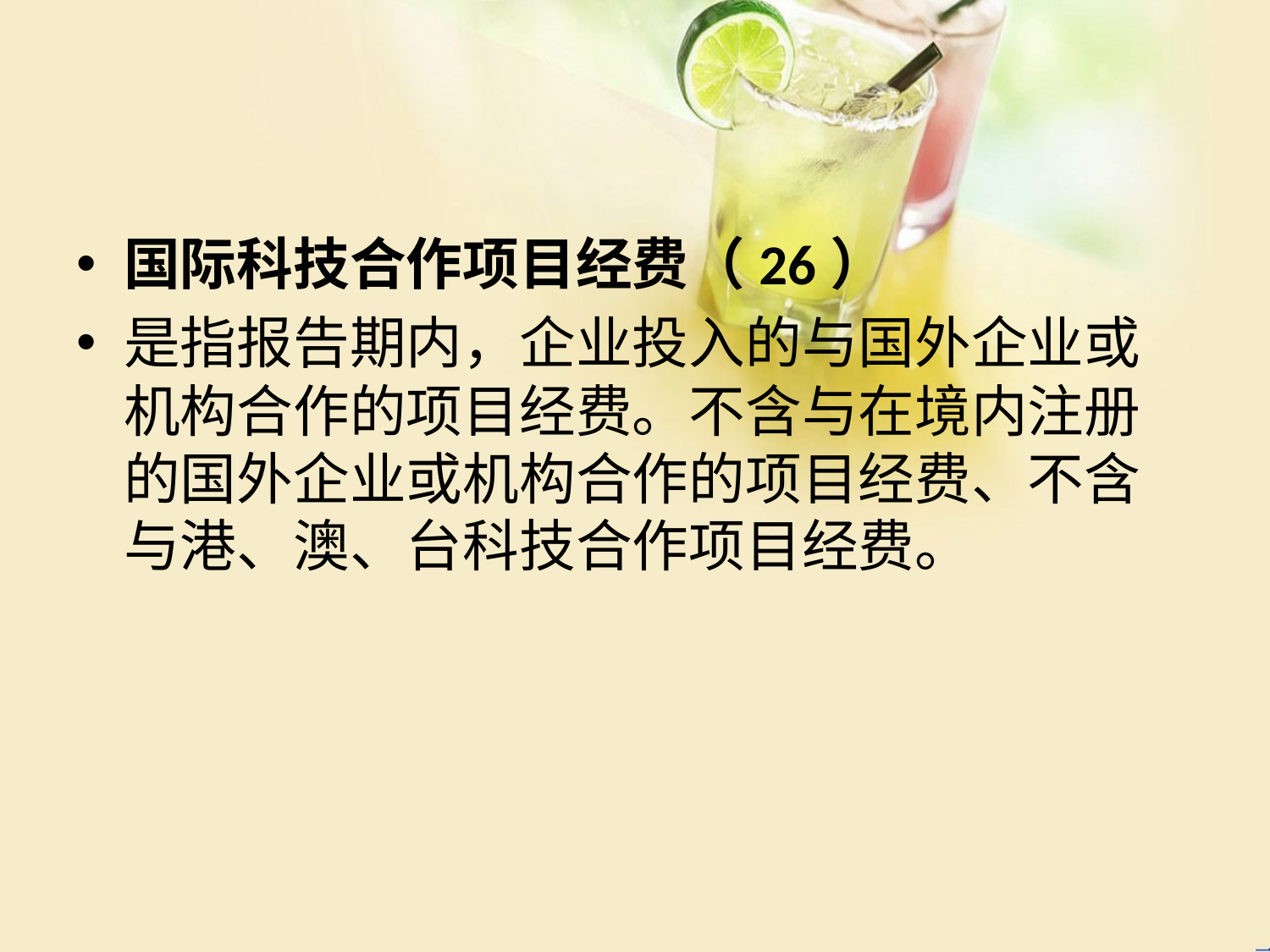

国际科技合作项目经费（26）
是指报告期内，企业投入的与国外企业或机构合作的项目经费。不含与在境内注册的国外企业或机构合作的项目经费、不含与港、澳、台科技合作项目经费。